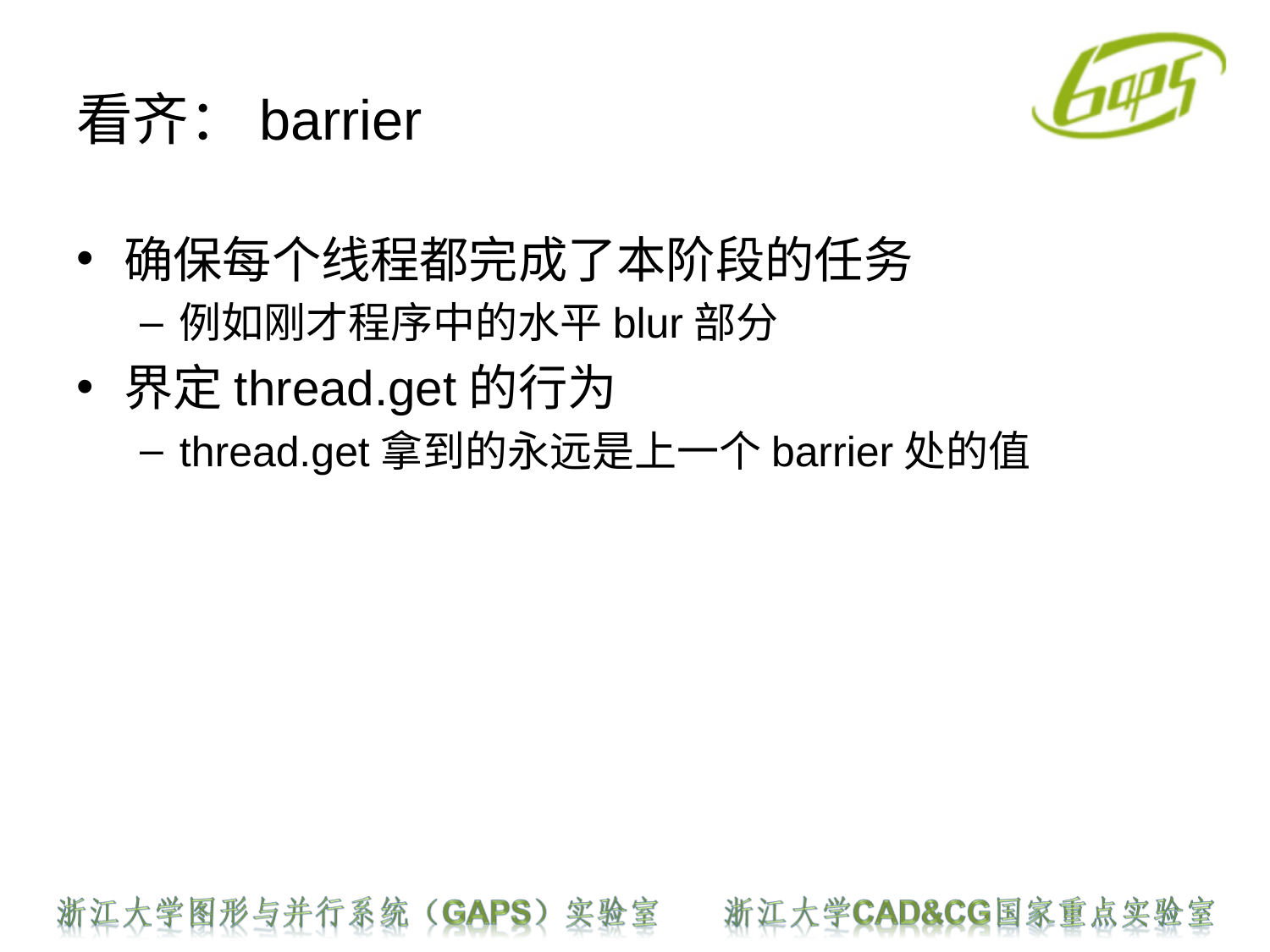

# 看齐：barrier
确保每个线程都完成了本阶段的任务
例如刚才程序中的水平blur部分
界定thread.get的行为
thread.get拿到的永远是上一个barrier处的值